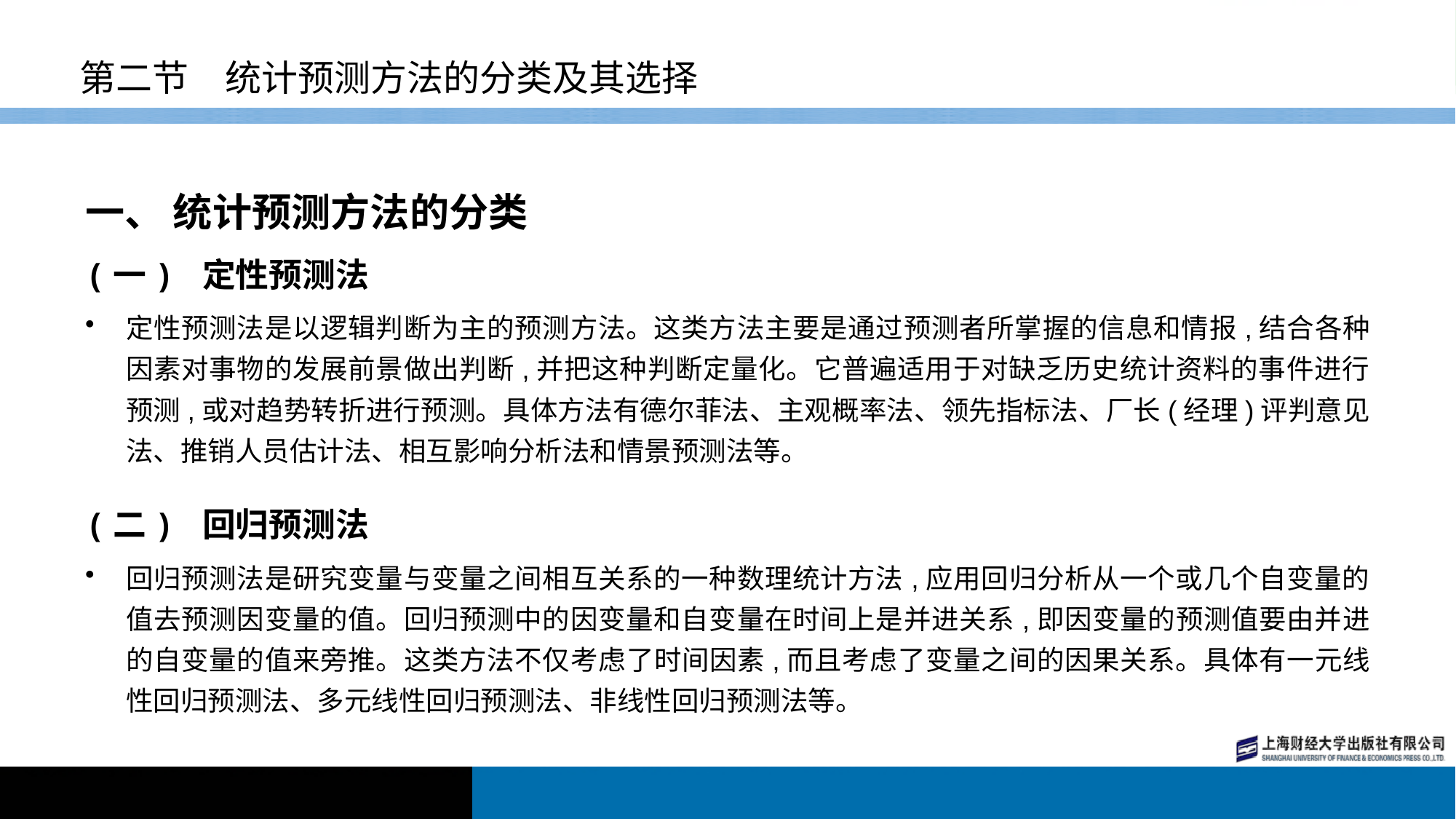

# 第二节　统计预测方法的分类及其选择
一、 统计预测方法的分类
(一) 定性预测法
定性预测法是以逻辑判断为主的预测方法。这类方法主要是通过预测者所掌握的信息和情报,结合各种因素对事物的发展前景做出判断,并把这种判断定量化。它普遍适用于对缺乏历史统计资料的事件进行预测,或对趋势转折进行预测。具体方法有德尔菲法、主观概率法、领先指标法、厂长(经理)评判意见法、推销人员估计法、相互影响分析法和情景预测法等。
(二) 回归预测法
回归预测法是研究变量与变量之间相互关系的一种数理统计方法,应用回归分析从一个或几个自变量的值去预测因变量的值。回归预测中的因变量和自变量在时间上是并进关系,即因变量的预测值要由并进的自变量的值来旁推。这类方法不仅考虑了时间因素,而且考虑了变量之间的因果关系。具体有一元线性回归预测法、多元线性回归预测法、非线性回归预测法等。
6